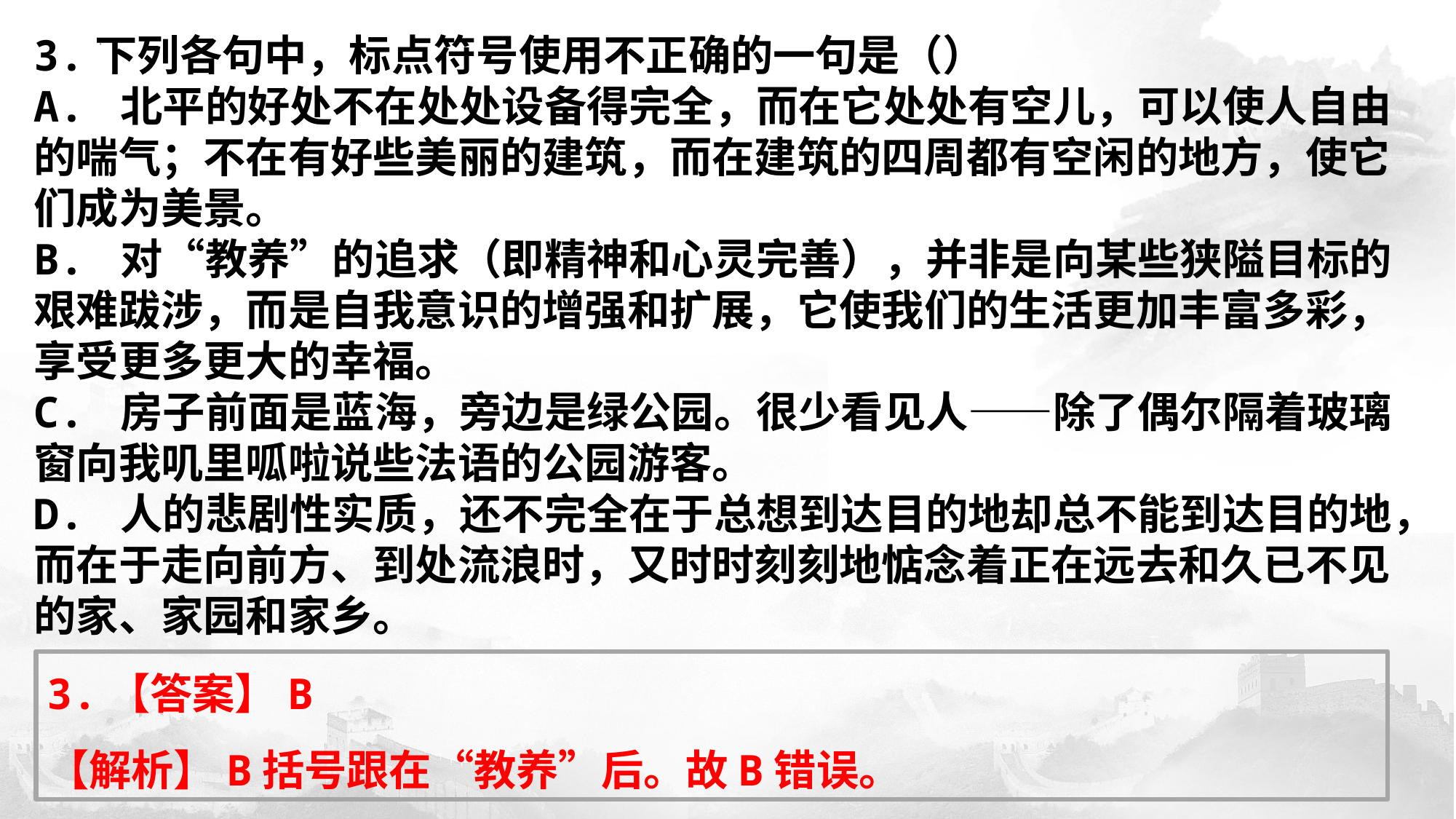

3.下列各句中，标点符号使用不正确的一句是（）
A. 北平的好处不在处处设备得完全，而在它处处有空儿，可以使人自由的喘气；不在有好些美丽的建筑，而在建筑的四周都有空闲的地方，使它们成为美景。
B. 对“教养”的追求（即精神和心灵完善），并非是向某些狭隘目标的艰难跋涉，而是自我意识的增强和扩展，它使我们的生活更加丰富多彩，享受更多更大的幸福。
C. 房子前面是蓝海，旁边是绿公园。很少看见人——除了偶尔隔着玻璃窗向我叽里呱啦说些法语的公园游客。
D. 人的悲剧性实质，还不完全在于总想到达目的地却总不能到达目的地，而在于走向前方、到处流浪时，又时时刻刻地惦念着正在远去和久已不见的家、家园和家乡。
3.【答案】B
【解析】B括号跟在“教养”后。故B错误。